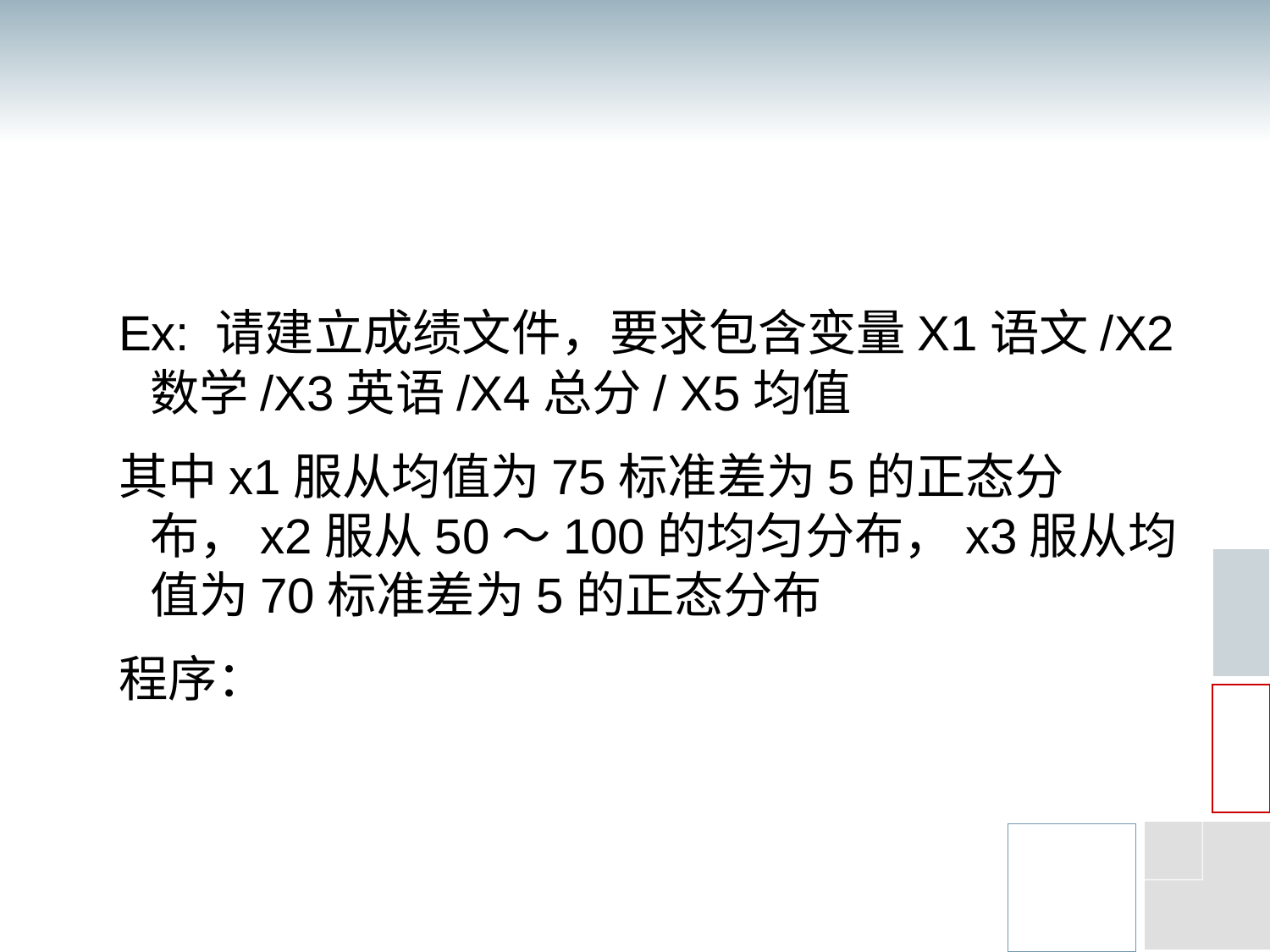

Ex: 请建立成绩文件，要求包含变量X1语文/X2数学/X3英语/X4总分/ X5均值
其中x1服从均值为75标准差为5的正态分布，x2服从50～100的均匀分布，x3服从均值为70标准差为5的正态分布
程序：